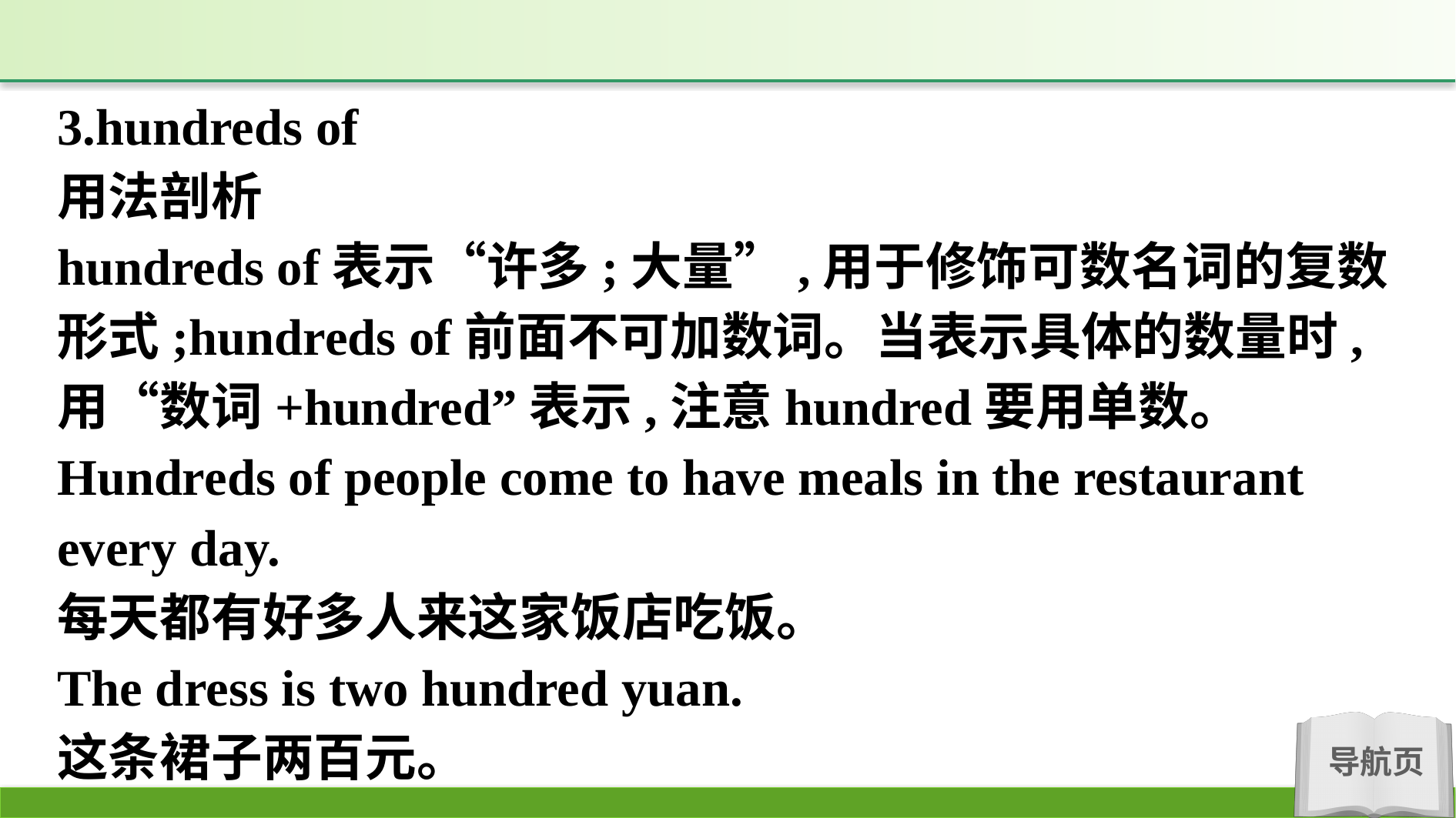

3.hundreds of
用法剖析
hundreds of表示“许多;大量”,用于修饰可数名词的复数形式;hundreds of前面不可加数词。当表示具体的数量时,用“数词+hundred”表示,注意hundred要用单数。
Hundreds of people come to have meals in the restaurant every day.
每天都有好多人来这家饭店吃饭。
The dress is two hundred yuan.
这条裙子两百元。